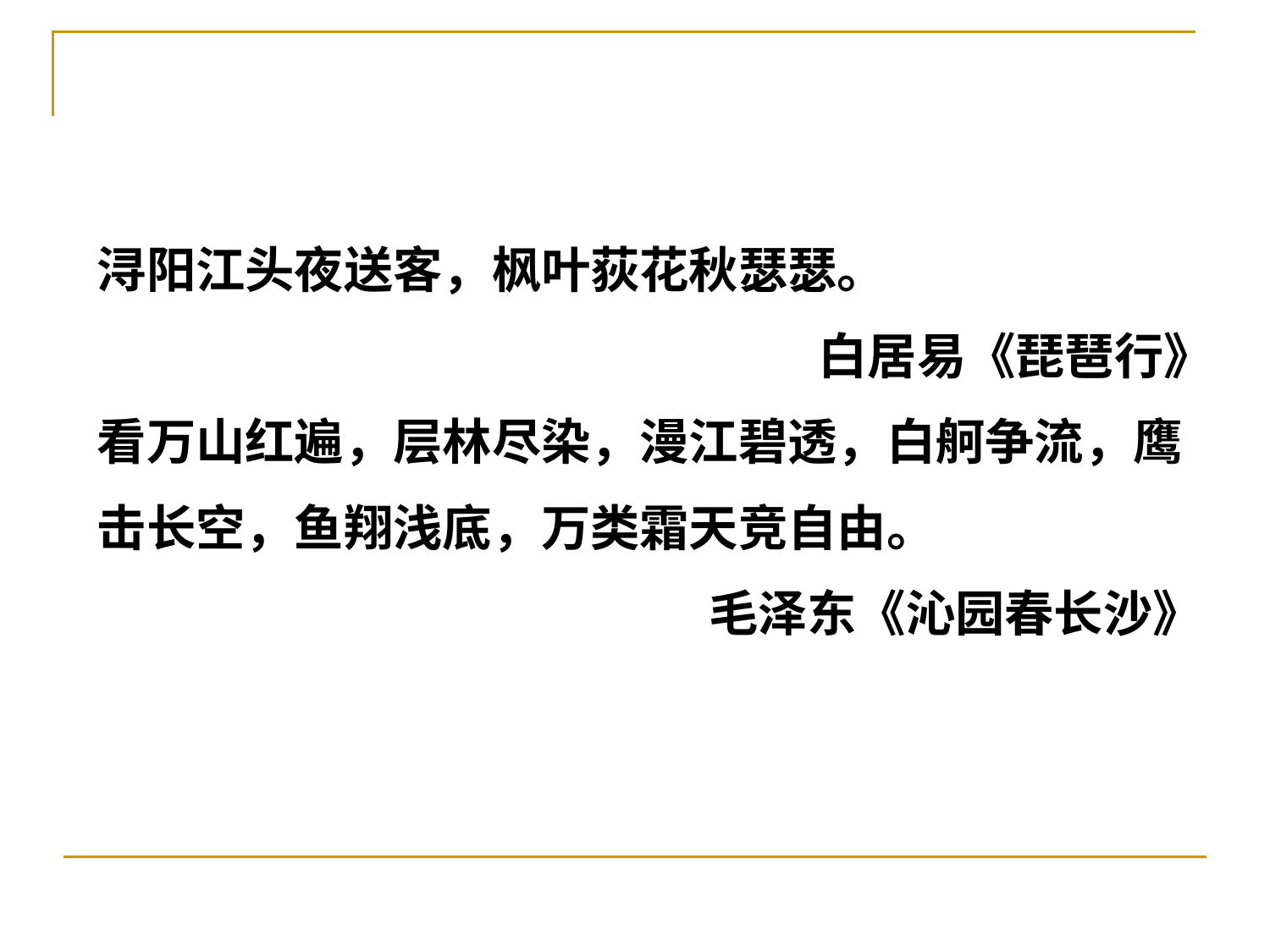

浔阳江头夜送客，枫叶荻花秋瑟瑟。
白居易《琵琶行》
看万山红遍，层林尽染，漫江碧透，白舸争流，鹰击长空，鱼翔浅底，万类霜天竞自由。
毛泽东《沁园春长沙》